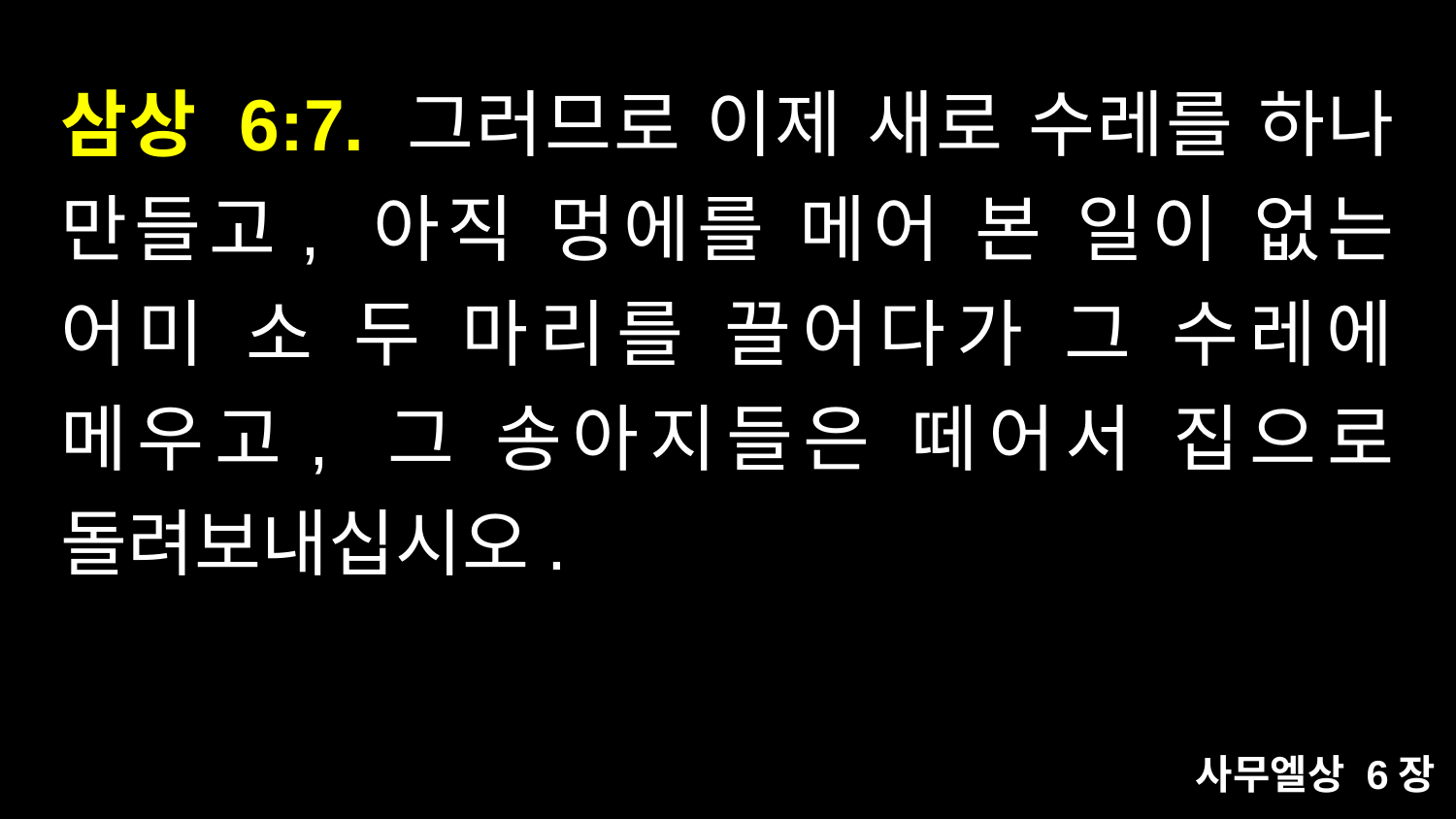

# 삼상 6:7. 그러므로 이제 새로 수레를 하나 만들고, 아직 멍에를 메어 본 일이 없는 어미 소 두 마리를 끌어다가 그 수레에 메우고, 그 송아지들은 떼어서 집으로 돌려보내십시오.
사무엘상 6장